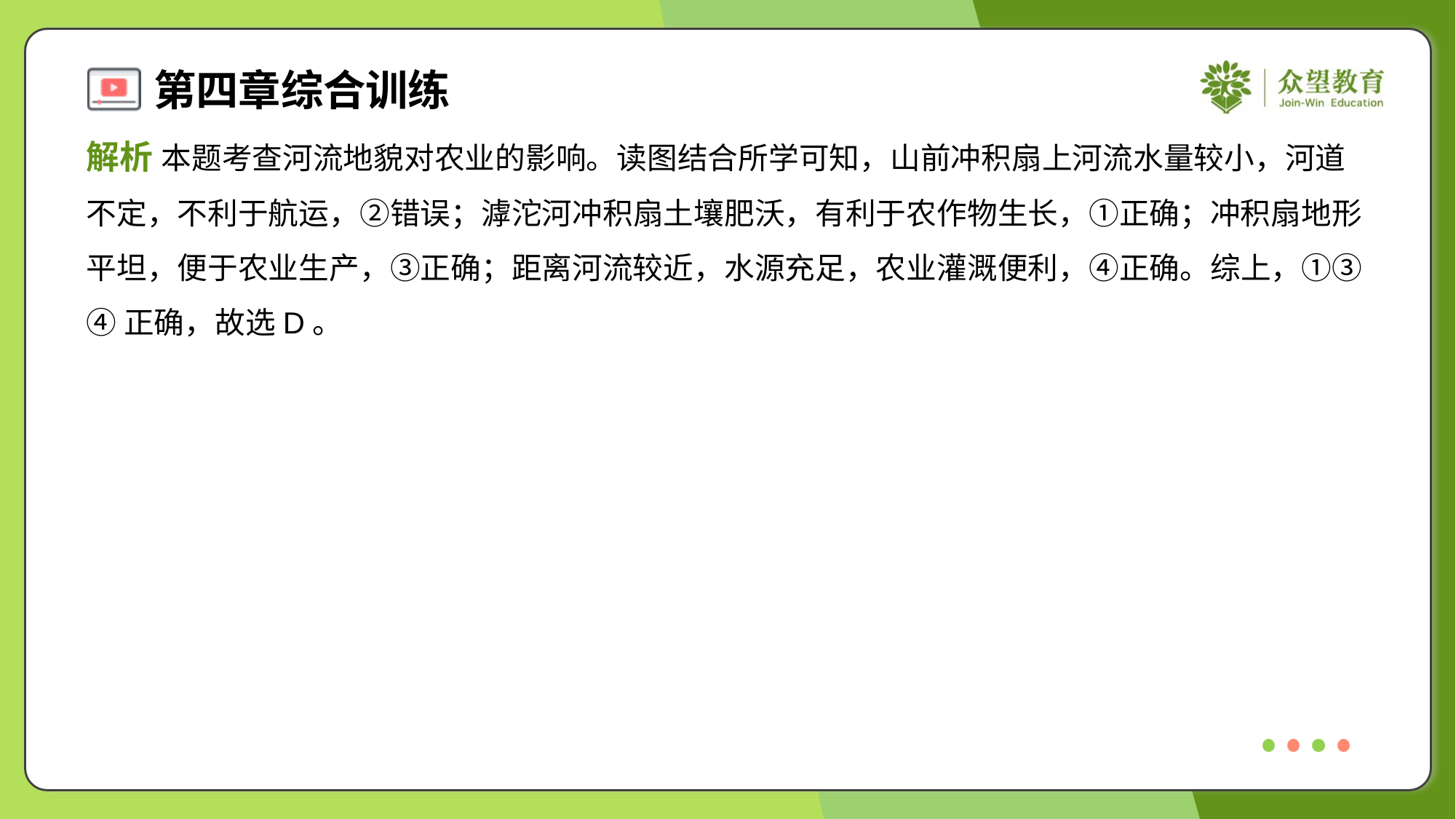

解析 本题考查河流地貌对农业的影响。读图结合所学可知，山前冲积扇上河流水量较小，河道
不定，不利于航运，②错误；滹沱河冲积扇土壤肥沃，有利于农作物生长，①正确；冲积扇地形
平坦，便于农业生产，③正确；距离河流较近，水源充足，农业灌溉便利，④正确。综上，①③
④正确，故选D。